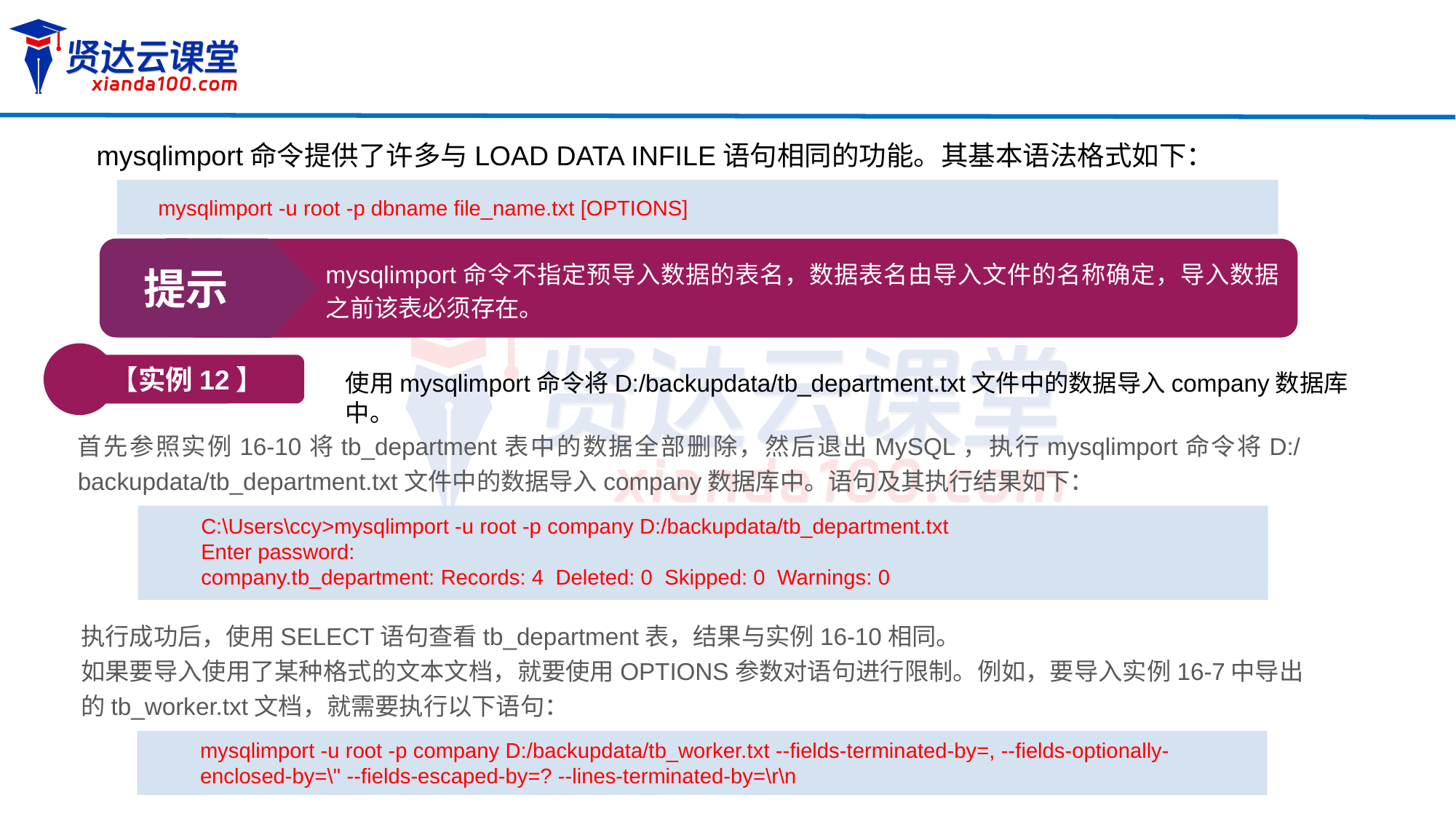

mysqlimport命令提供了许多与LOAD DATA INFILE语句相同的功能。其基本语法格式如下：

mysqlimport -u root -p dbname file_name.txt [OPTIONS]
提示

mysqlimport命令不指定预导入数据的表名，数据表名由导入文件的名称确定，导入数据之前该表必须存在。

【实例12】
使用mysqlimport命令将D:/backupdata/tb_department.txt文件中的数据导入company数据库中。
首先参照实例16-10将tb_department表中的数据全部删除，然后退出MySQL，执行mysqlimport命令将D:/backupdata/tb_department.txt文件中的数据导入company数据库中。语句及其执行结果如下：

C:\Users\ccy>mysqlimport -u root -p company D:/backupdata/tb_department.txt
Enter password:
company.tb_department: Records: 4  Deleted: 0  Skipped: 0  Warnings: 0
执行成功后，使用SELECT语句查看tb_department表，结果与实例16-10相同。
如果要导入使用了某种格式的文本文档，就要使用OPTIONS参数对语句进行限制。例如，要导入实例16-7中导出的tb_worker.txt文档，就需要执行以下语句：

mysqlimport -u root -p company D:/backupdata/tb_worker.txt --fields-terminated-by=, --fields-optionally-enclosed-by=\" --fields-escaped-by=? --lines-terminated-by=\r\n